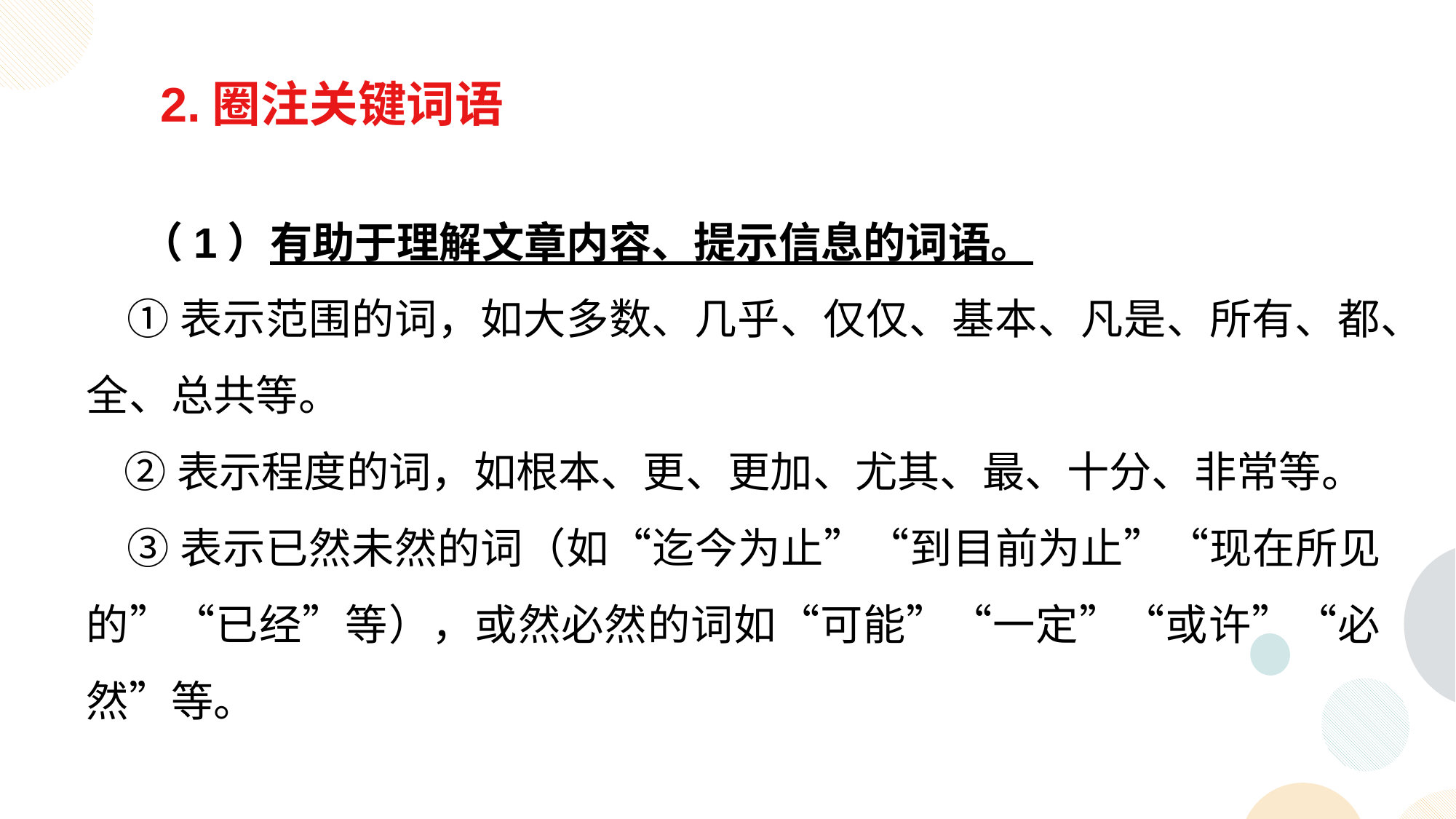

2.圈注关键词语
（1）有助于理解文章内容、提示信息的词语。
    ①表示范围的词，如大多数、几乎、仅仅、基本、凡是、所有、都、全、总共等。
    ②表示程度的词，如根本、更、更加、尤其、最、十分、非常等。
    ③表示已然未然的词（如“迄今为止”“到目前为止”“现在所见的”“已经”等），或然必然的词如“可能”“一定”“或许”“必然”等。